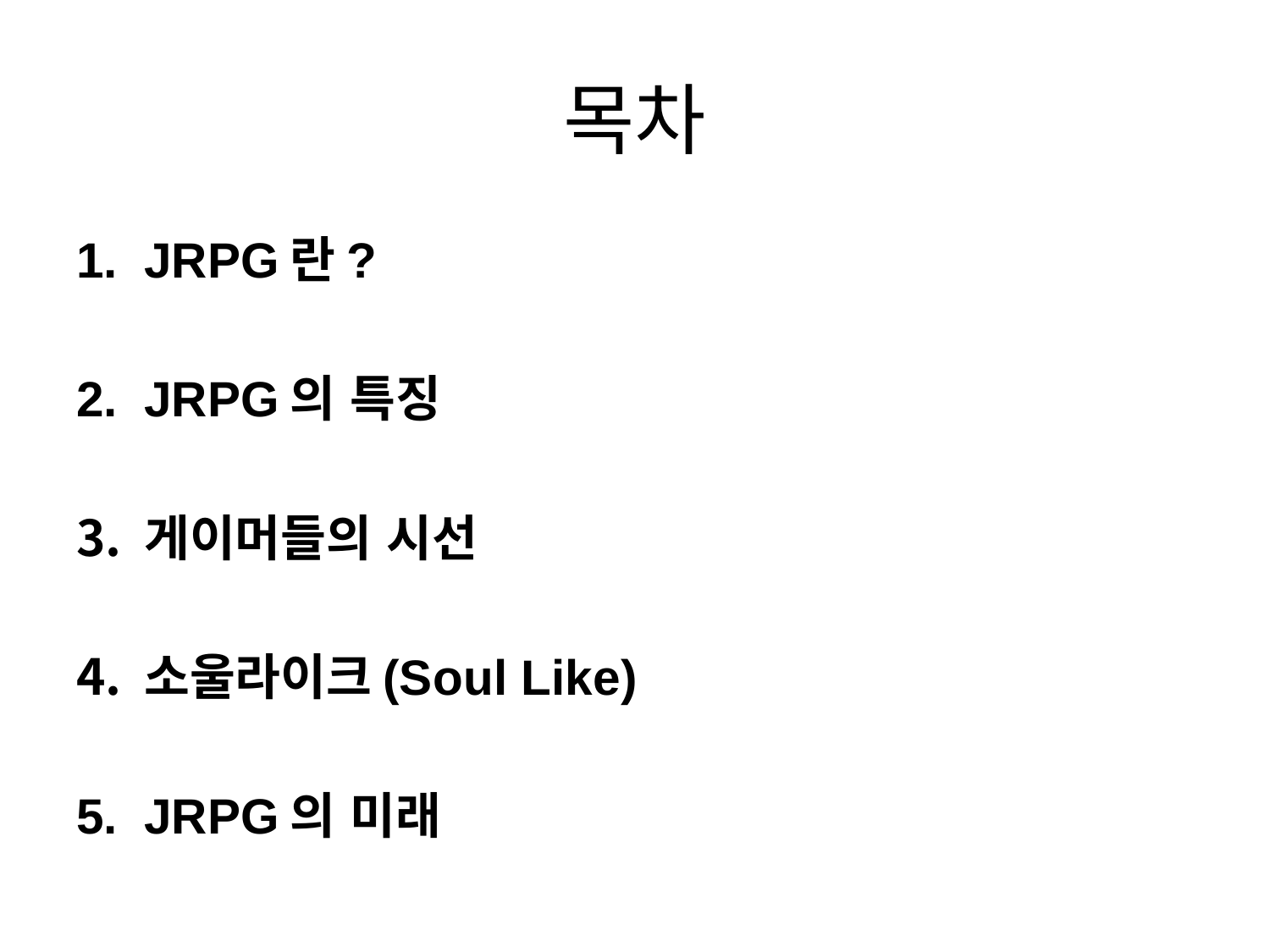

# 목차
JRPG란?

JRPG의 특징

게이머들의 시선

소울라이크(Soul Like)

JRPG의 미래